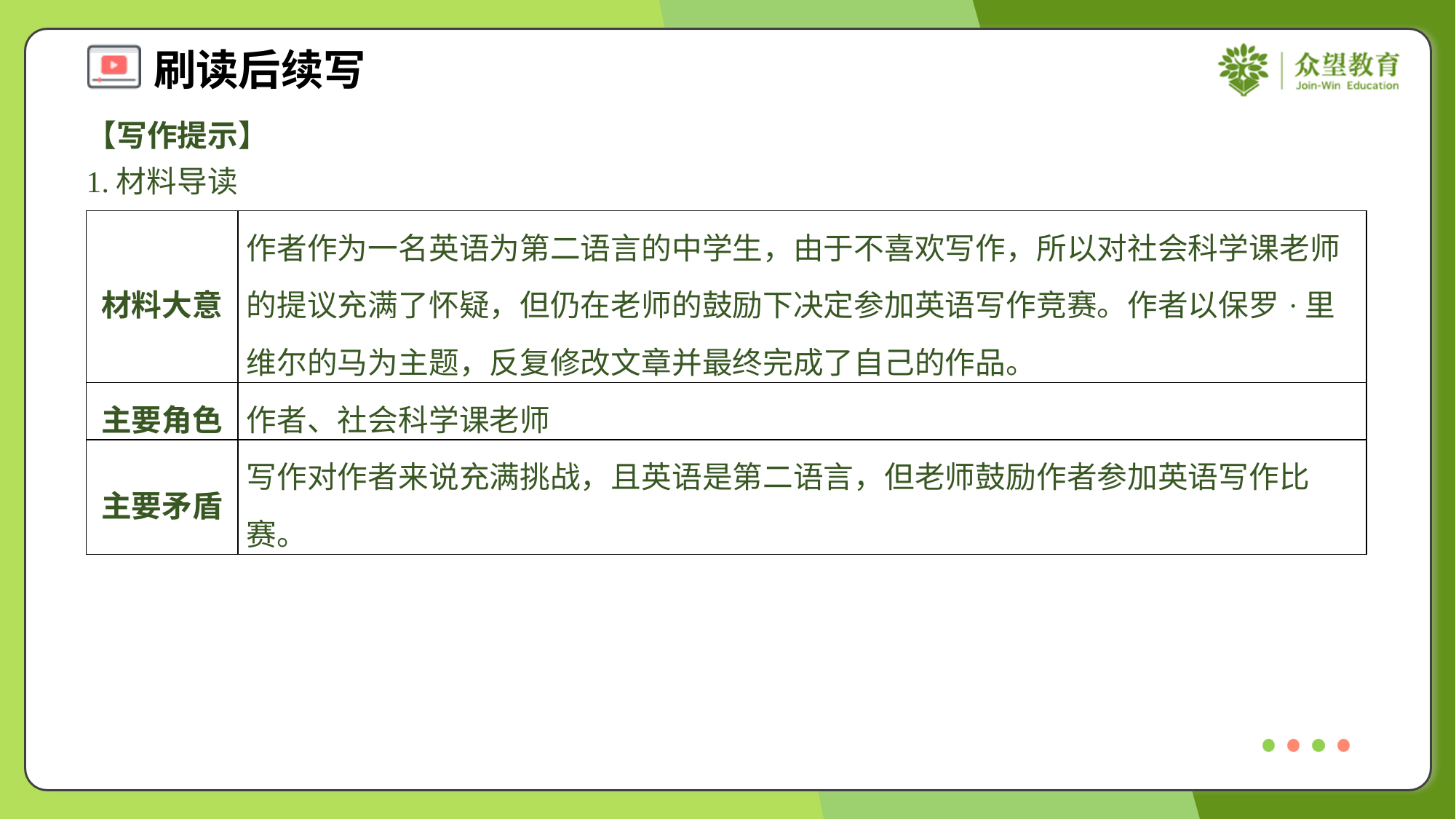

【写作提示】
1.材料导读
| 材料大意 | 作者作为一名英语为第二语言的中学生，由于不喜欢写作，所以对社会科学课老师的提议充满了怀疑，但仍在老师的鼓励下决定参加英语写作竞赛。作者以保罗·里维尔的马为主题，反复修改文章并最终完成了自己的作品。 |
| --- | --- |
| 主要角色 | 作者、社会科学课老师 |
| 主要矛盾 | 写作对作者来说充满挑战，且英语是第二语言，但老师鼓励作者参加英语写作比赛。 |